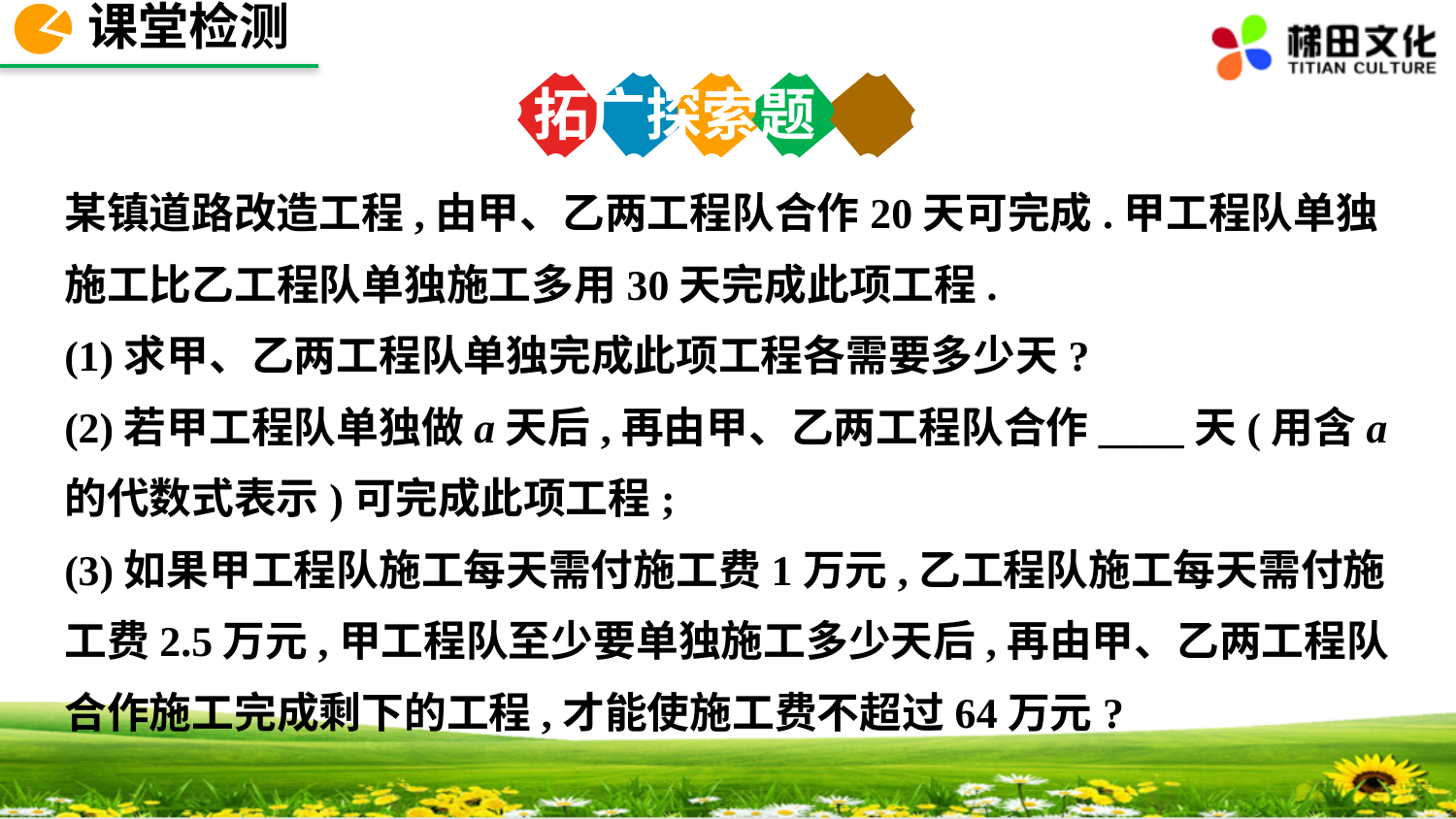

课堂检测

拓广探索题

某镇道路改造工程,由甲、乙两工程队合作20天可完成.甲工程队单独施工比乙工程队单独施工多用30天完成此项工程.
(1)求甲、乙两工程队单独完成此项工程各需要多少天?
(2)若甲工程队单独做a天后,再由甲、乙两工程队合作____天(用含a的代数式表示)可完成此项工程;
(3)如果甲工程队施工每天需付施工费1万元,乙工程队施工每天需付施工费2.5万元,甲工程队至少要单独施工多少天后,再由甲、乙两工程队合作施工完成剩下的工程,才能使施工费不超过64万元?